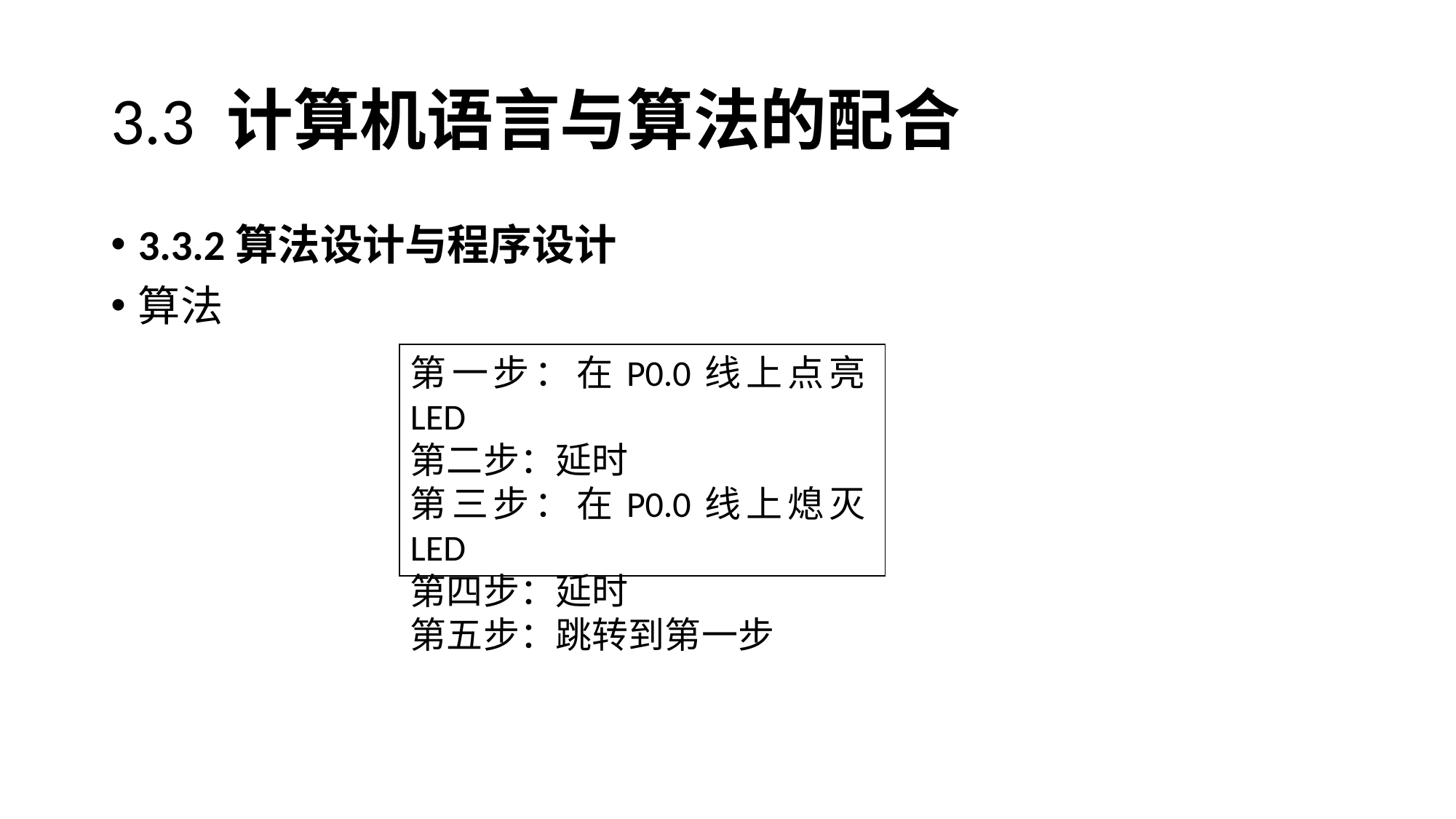

# 3.3 计算机语言与算法的配合
3.3.2算法设计与程序设计
算法

第一步：在P0.0线上点亮LED
第二步：延时
第三步：在P0.0线上熄灭LED
第四步：延时
第五步：跳转到第一步